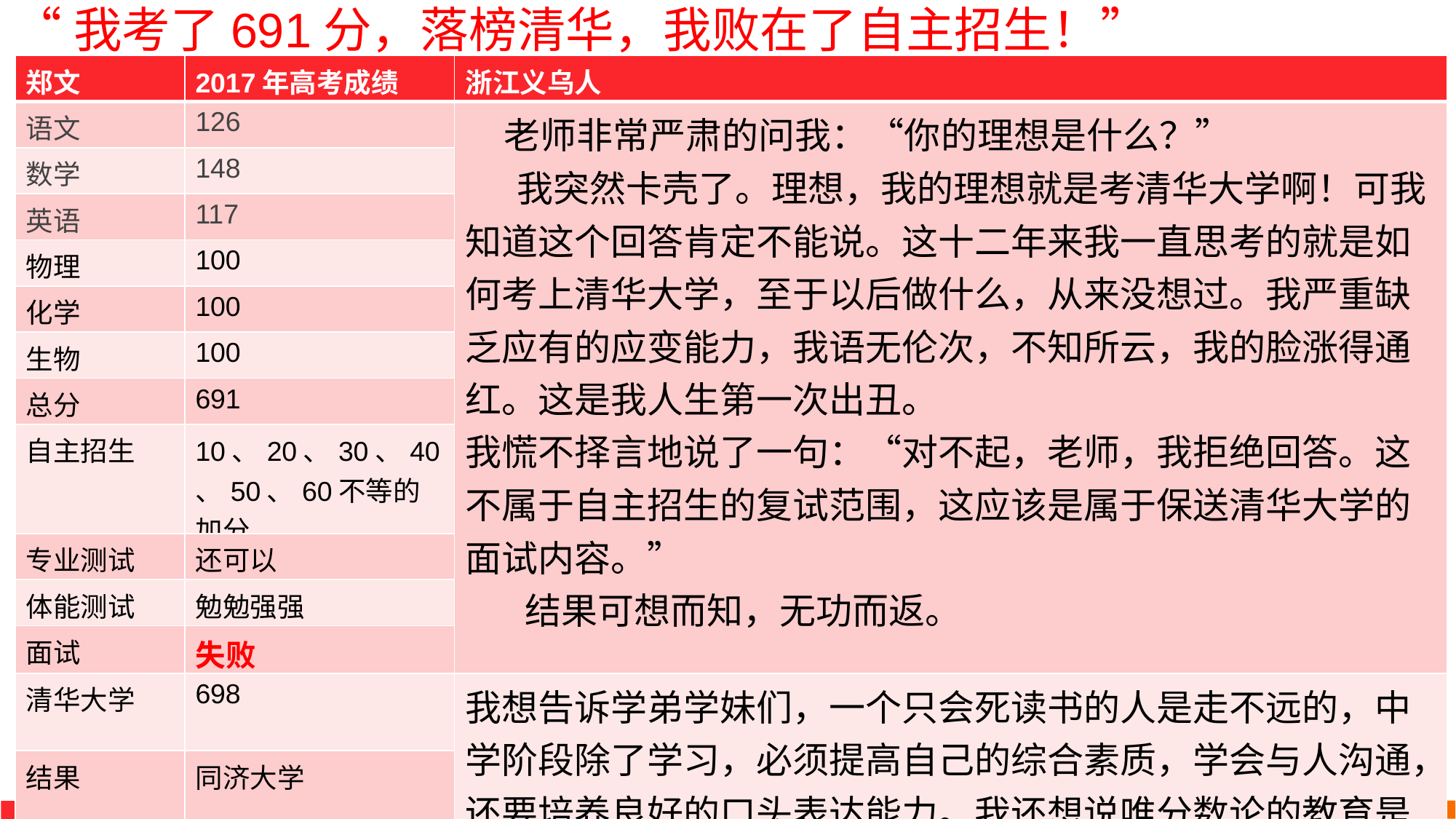

“我考了691分，落榜清华，我败在了自主招生！”
| 郑文 | 2017年高考成绩 | 浙江义乌人 |
| --- | --- | --- |
| 语文 | 126 | 老师非常严肃的问我：“你的理想是什么？” 我突然卡壳了。理想，我的理想就是考清华大学啊！可我知道这个回答肯定不能说。这十二年来我一直思考的就是如何考上清华大学，至于以后做什么，从来没想过。我严重缺乏应有的应变能力，我语无伦次，不知所云，我的脸涨得通红。这是我人生第一次出丑。 我慌不择言地说了一句：“对不起，老师，我拒绝回答。这不属于自主招生的复试范围，这应该是属于保送清华大学的面试内容。” 结果可想而知，无功而返。 |
| 数学 | 148 |  |
| 英语 | 117 |  |
| 物理 | 100 |  |
| 化学 | 100 |  |
| 生物 | 100 |  |
| 总分 | 691 |  |
| 自主招生 | 10、20、30、40、50、60不等的加分 |  |
| 专业测试 | 还可以 |  |
| 体能测试 | 勉勉强强 |  |
| 面试 | 失败 |  |
| 清华大学 | 698 | 我想告诉学弟学妹们，一个只会死读书的人是走不远的，中学阶段除了学习，必须提高自己的综合素质，学会与人沟通，还要培养良好的口头表达能力。我还想说唯分数论的教育是中国教育最大的耻辱。 |
| 结果 | 同济大学 |  |